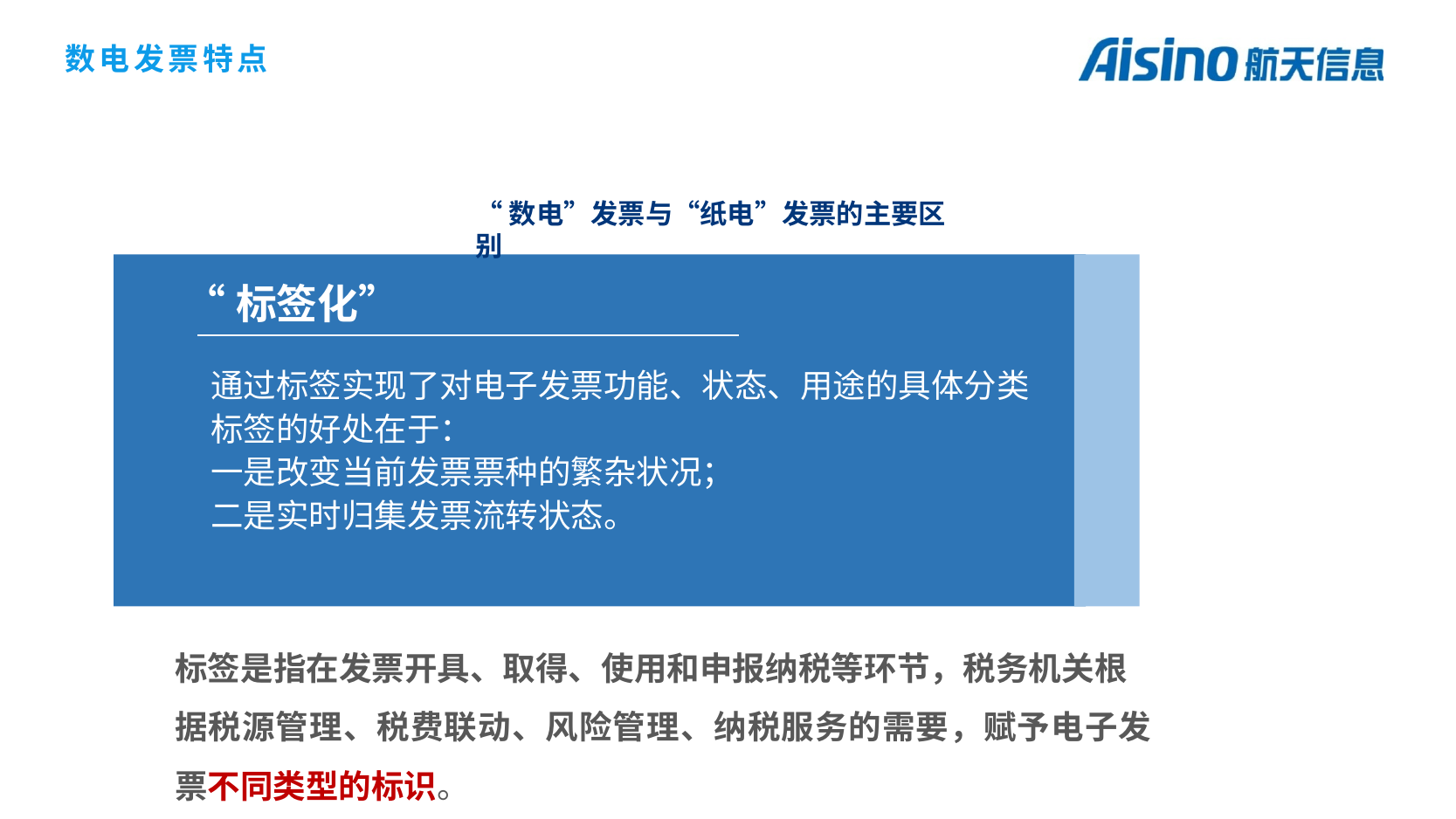

数电发票特点
“数电”发票与“纸电”发票的主要区别

“标签化”
通过标签实现了对电子发票功能、状态、用途的具体分类
标签的好处在于：
一是改变当前发票票种的繁杂状况；
二是实时归集发票流转状态。

标签是指在发票开具、取得、使用和申报纳税等环节，税务机关根据税源管理、税费联动、风险管理、纳税服务的需要，赋予电子发票不同类型的标识。